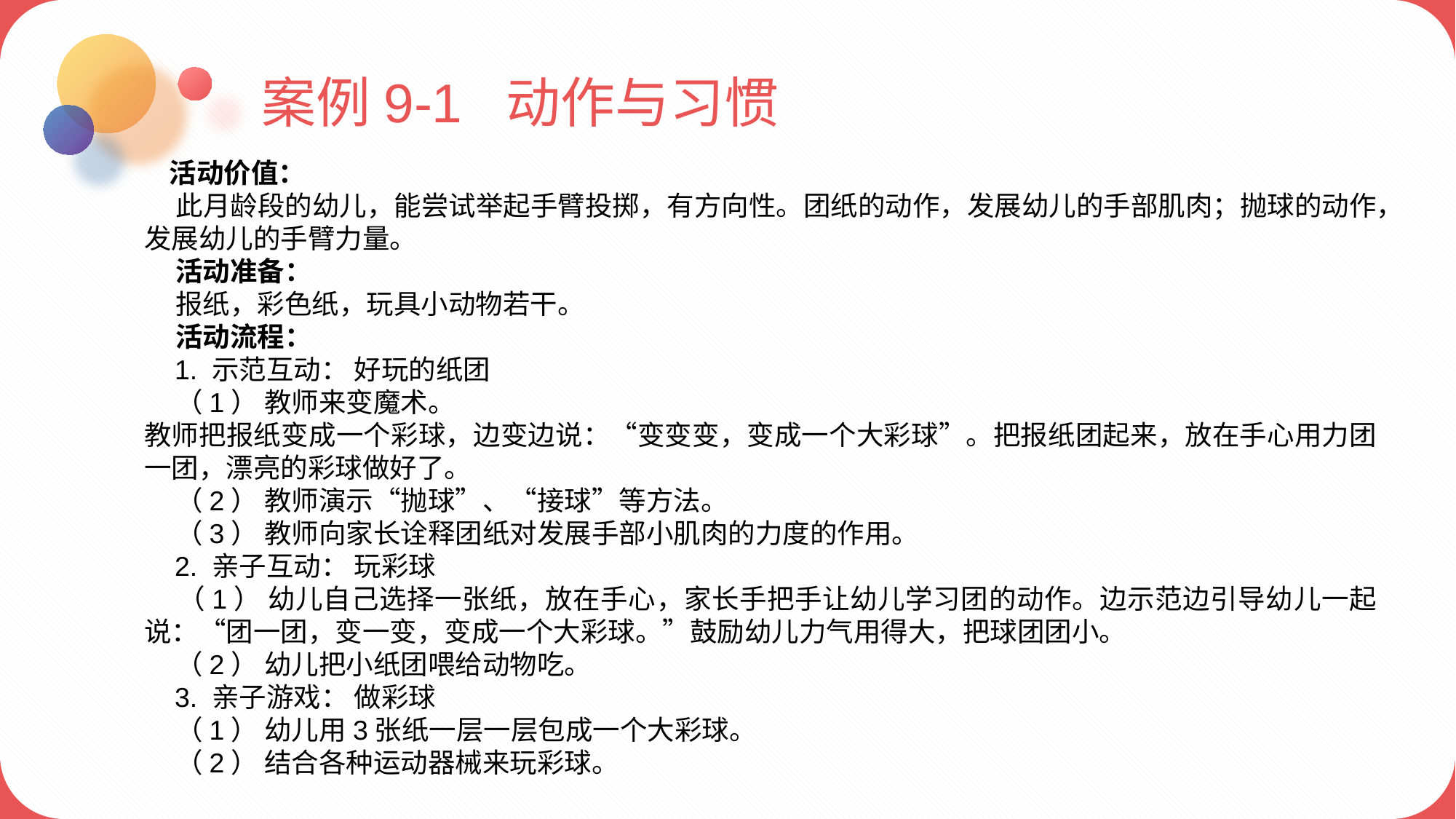

案例9-1  动作与习惯
   活动价值：
    此月龄段的幼儿，能尝试举起手臂投掷，有方向性。团纸的动作，发展幼儿的手部肌肉；抛球的动作，发展幼儿的手臂力量。
    活动准备：
    报纸，彩色纸，玩具小动物若干。
    活动流程：
    1. 示范互动： 好玩的纸团
    （1） 教师来变魔术。
教师把报纸变成一个彩球，边变边说：“变变变，变成一个大彩球”。把报纸团起来，放在手心用力团一团，漂亮的彩球做好了。
    （2） 教师演示“抛球”、“接球”等方法。
    （3） 教师向家长诠释团纸对发展手部小肌肉的力度的作用。
    2. 亲子互动： 玩彩球
    （1） 幼儿自己选择一张纸，放在手心，家长手把手让幼儿学习团的动作。边示范边引导幼儿一起说：“团一团，变一变，变成一个大彩球。”鼓励幼儿力气用得大，把球团团小。
    （2） 幼儿把小纸团喂给动物吃。
    3. 亲子游戏： 做彩球
    （1） 幼儿用3张纸一层一层包成一个大彩球。
    （2） 结合各种运动器械来玩彩球。